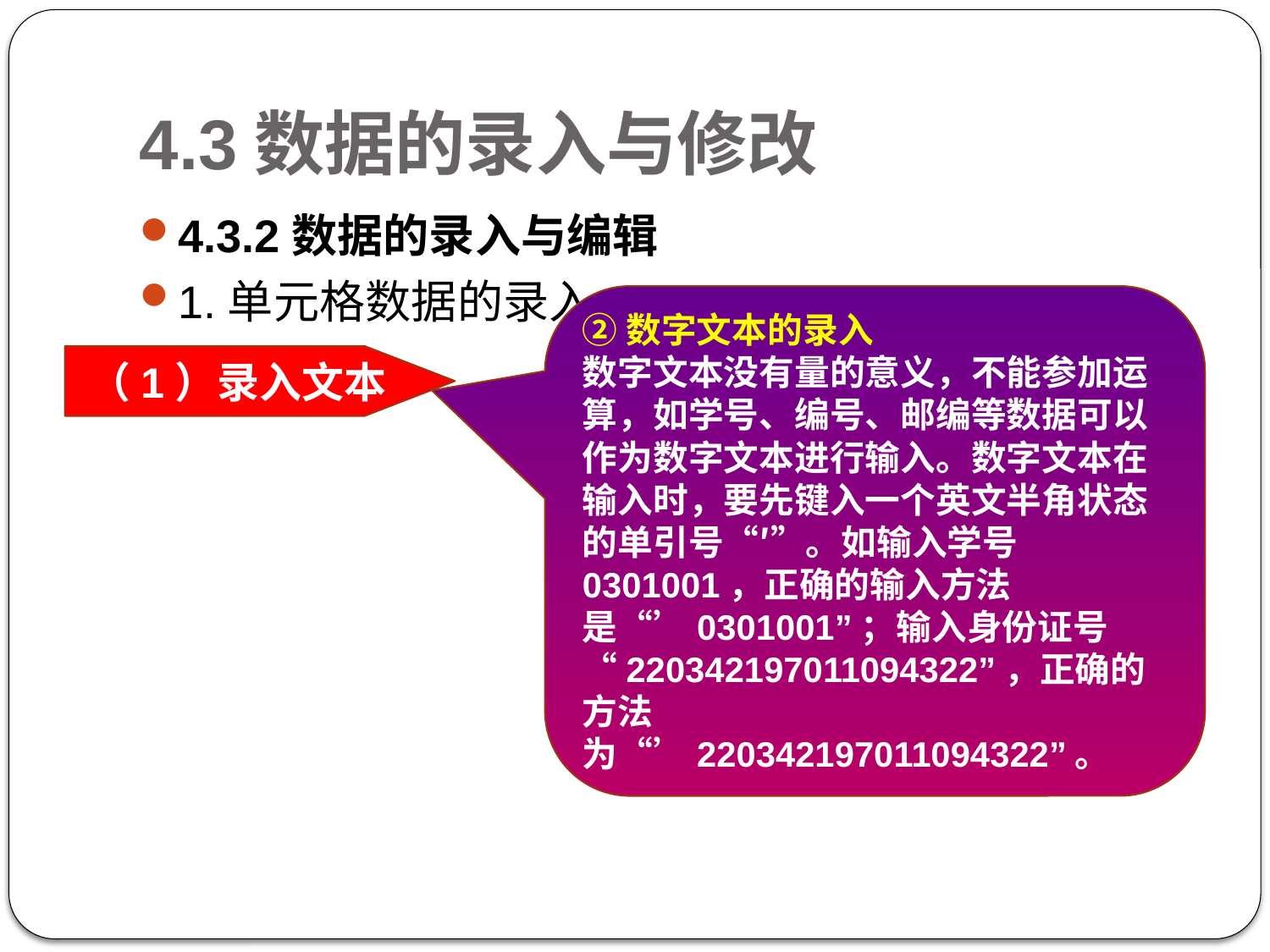

# 4.3数据的录入与修改
4.3.2数据的录入与编辑
1.单元格数据的录入

②数字文本的录入
数字文本没有量的意义，不能参加运算，如学号、编号、邮编等数据可以作为数字文本进行输入。数字文本在输入时，要先键入一个英文半角状态的单引号“′”。如输入学号0301001，正确的输入方法是“’0301001”；输入身份证号“220342197011094322”，正确的方法为“’220342197011094322”。
（1）录入文本